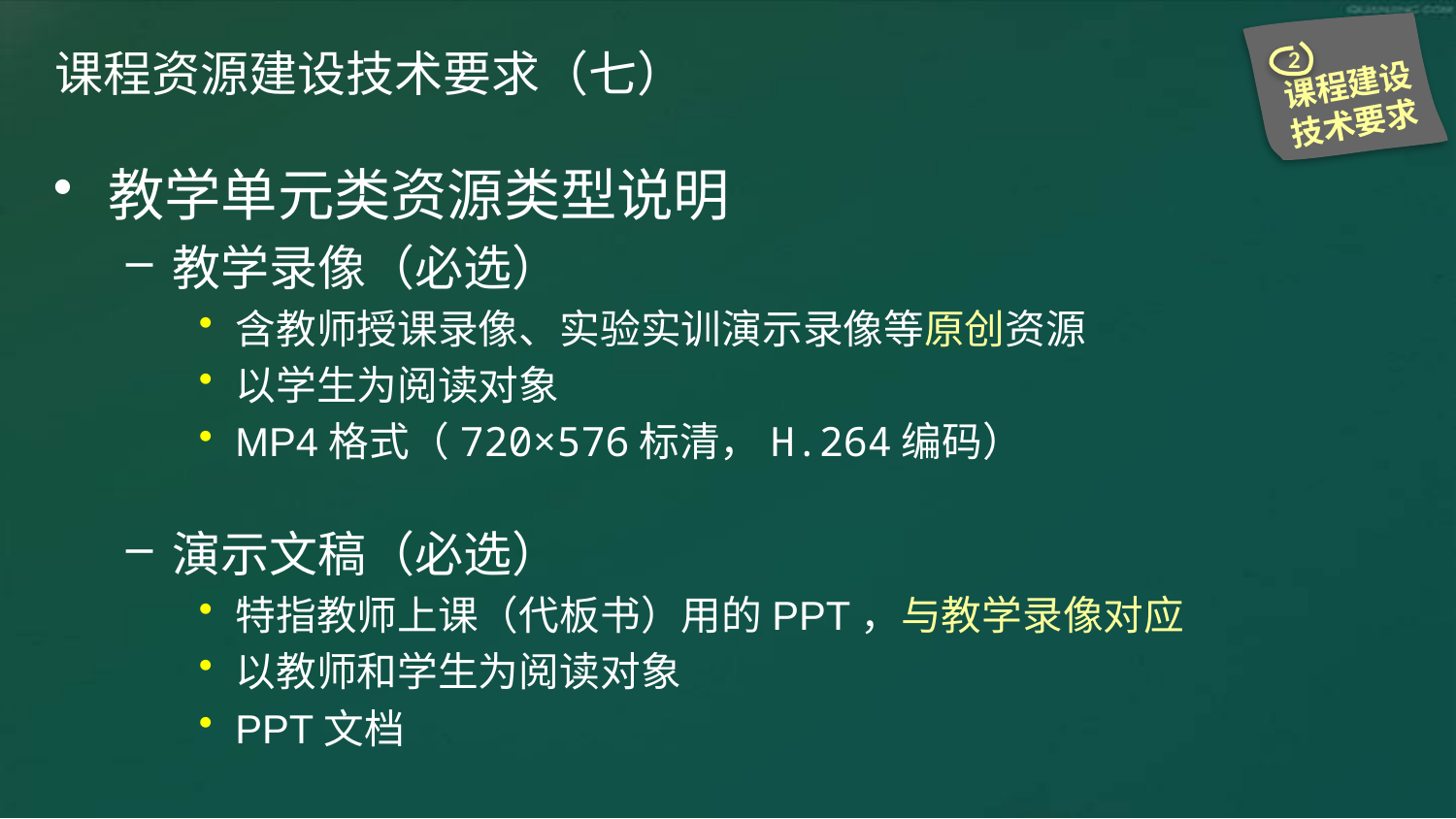

2

课程建设技术要求
# 课程资源建设技术要求（七）
教学单元类资源类型说明
教学录像（必选）
含教师授课录像、实验实训演示录像等原创资源
以学生为阅读对象
MP4格式（720×576标清，H.264编码）
演示文稿（必选）
特指教师上课（代板书）用的PPT，与教学录像对应
以教师和学生为阅读对象
PPT文档